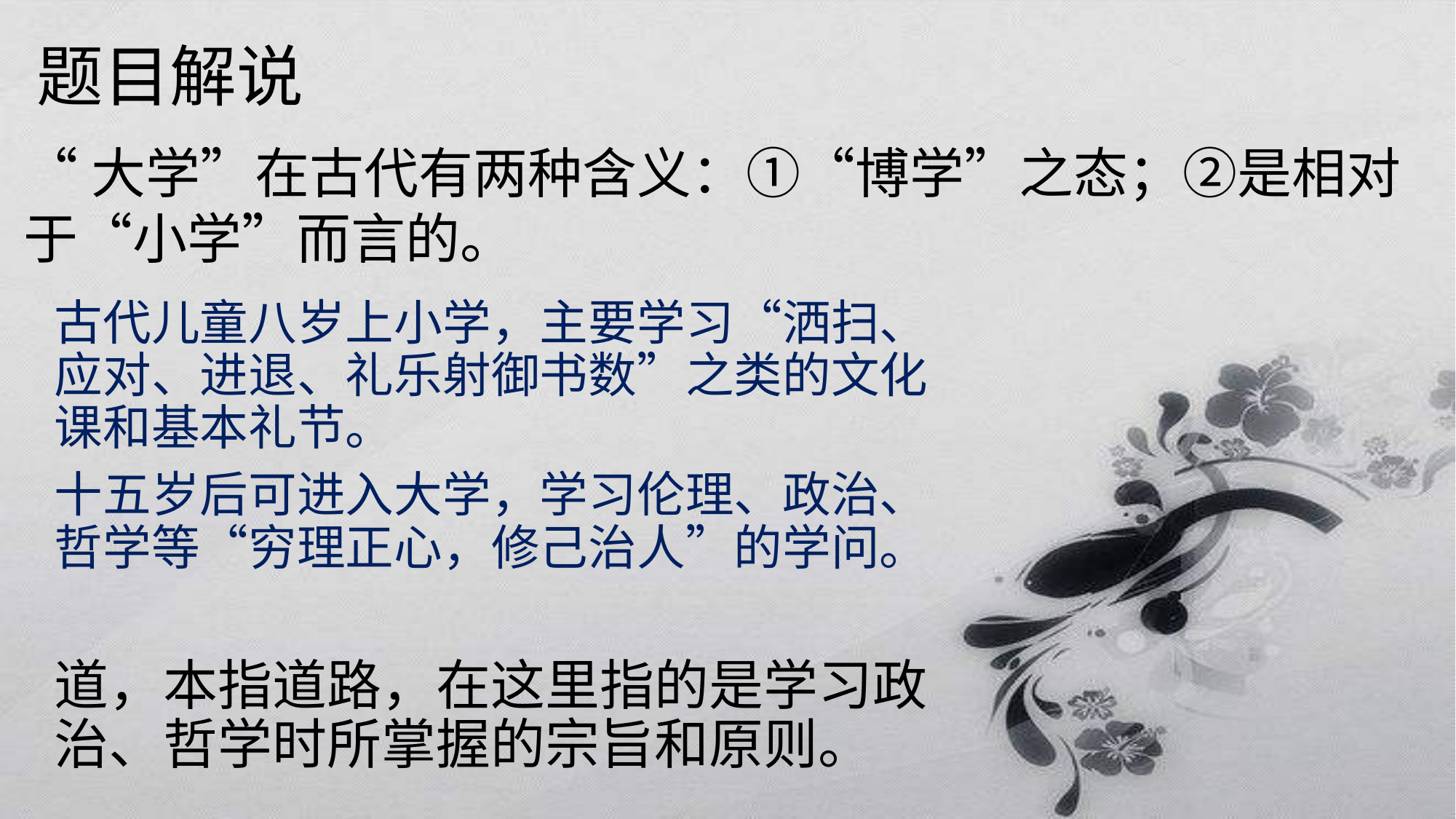

# 题目解说
“大学”在古代有两种含义：①“博学”之态；②是相对于“小学”而言的。
古代儿童八岁上小学，主要学习“洒扫、应对、进退、礼乐射御书数”之类的文化课和基本礼节。
十五岁后可进入大学，学习伦理、政治、哲学等“穷理正心，修己治人”的学问。

道，本指道路，在这里指的是学习政治、哲学时所掌握的宗旨和原则。